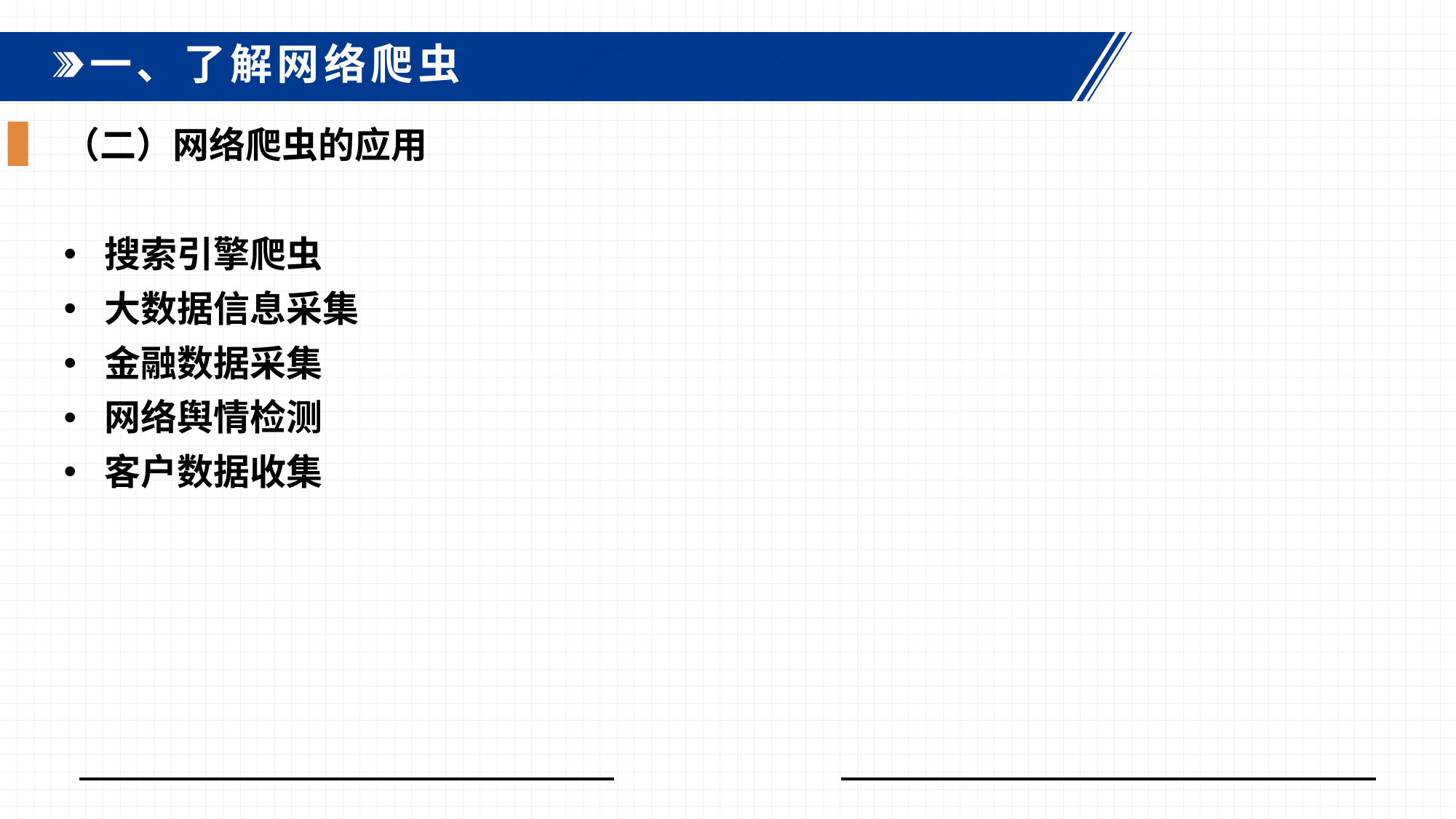

一、了解网络爬虫
（二）网络爬虫的应用

搜索引擎爬虫
大数据信息采集
金融数据采集
网络舆情检测
客户数据收集